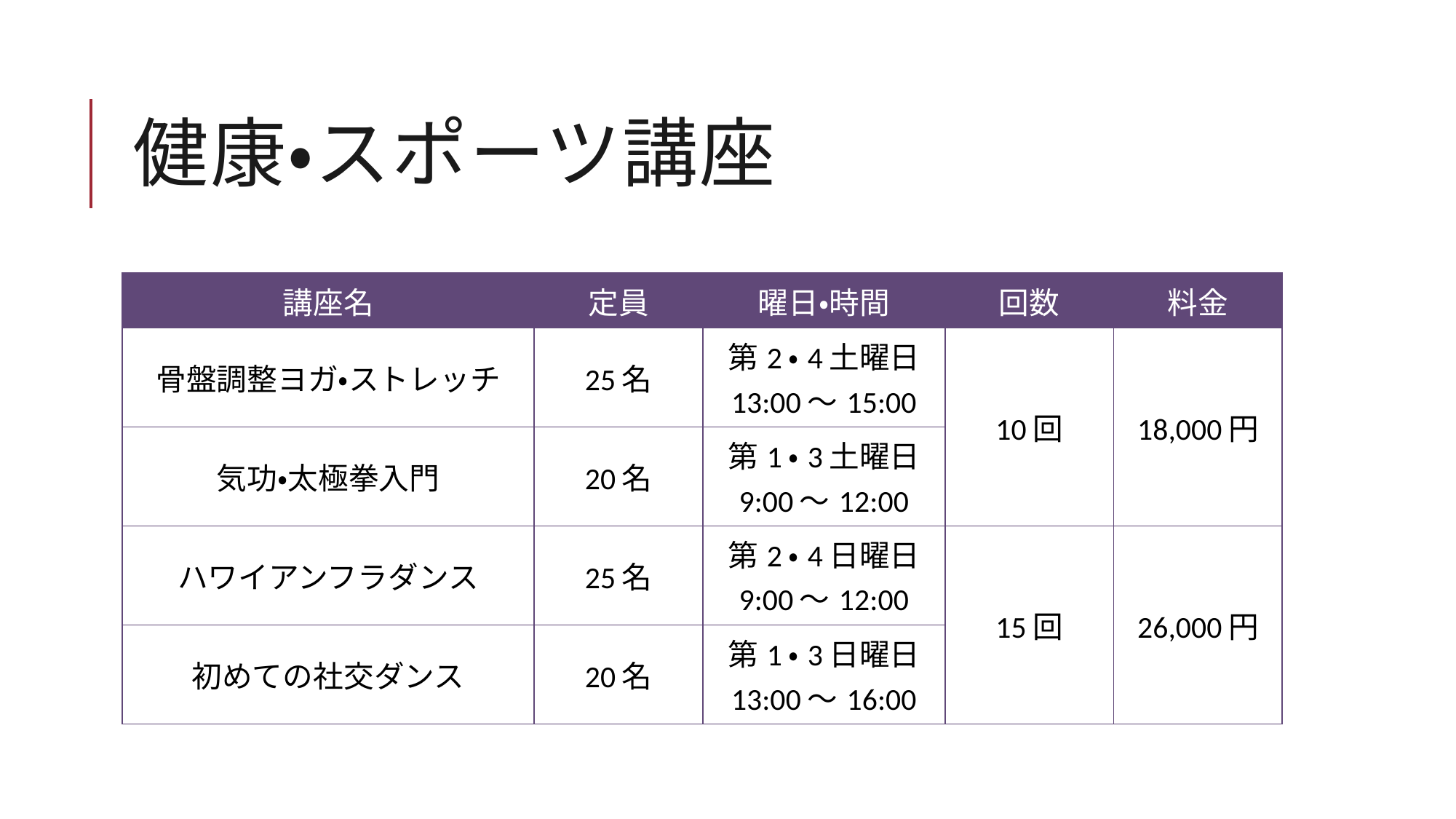

# 健康・スポーツ講座
| 講座名 | 定員 | 曜日・時間 | 回数 | 料金 |
| --- | --- | --- | --- | --- |
| 骨盤調整ヨガ・ストレッチ | 25名 | 第2・4土曜日 13:00～15:00 | 10回 | 18,000円 |
| 気功・太極拳入門 | 20名 | 第1・3土曜日 9:00～12:00 |  |  |
| ハワイアンフラダンス | 25名 | 第2・4日曜日 9:00～12:00 | 15回 | 26,000円 |
| 初めての社交ダンス | 20名 | 第1・3日曜日 13:00～16:00 |  |  |